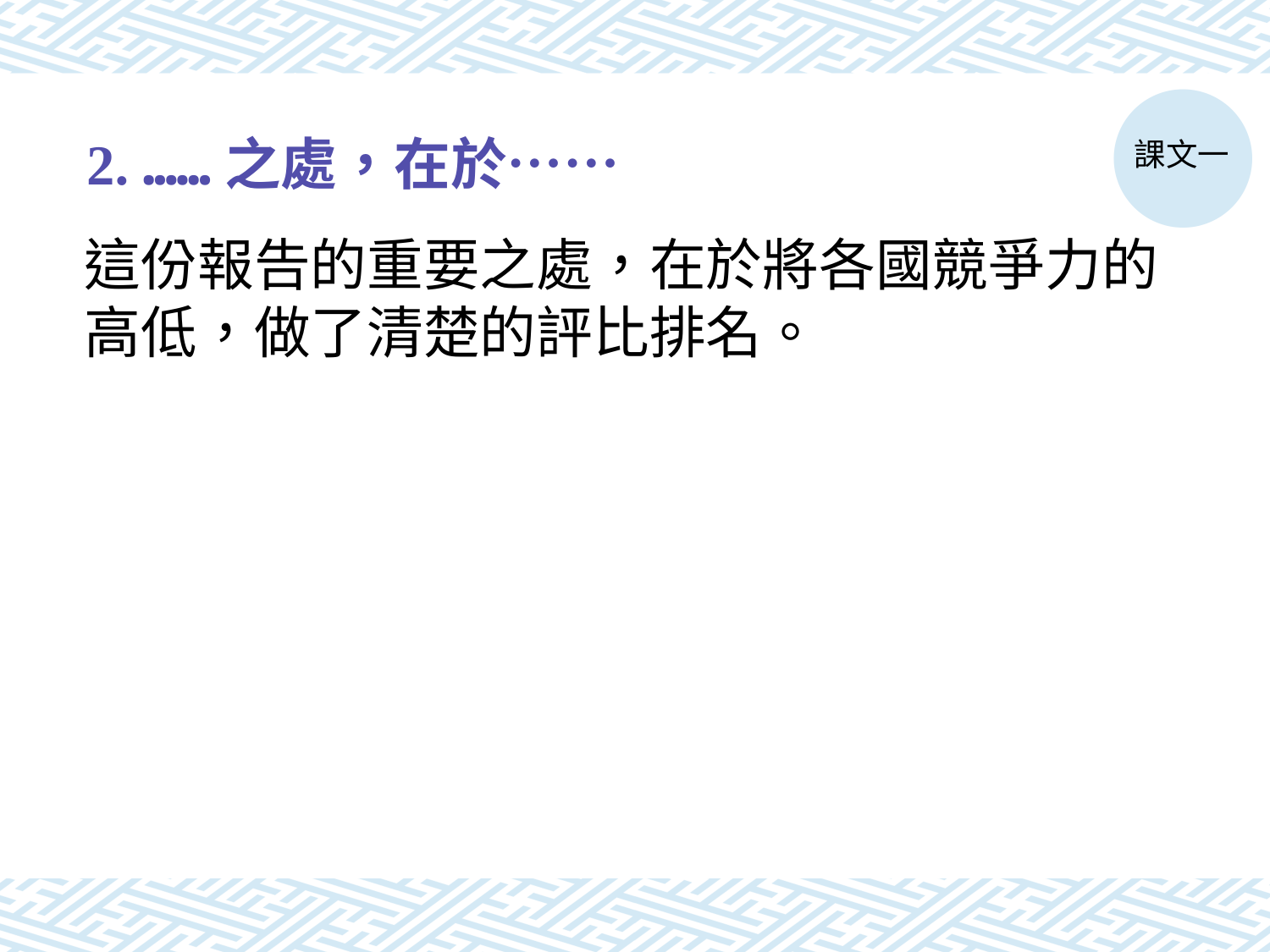

課文一
# 2. ……之處，在於……
這份報告的重要之處，在於將各國競爭力的高低，做了清楚的評比排名。